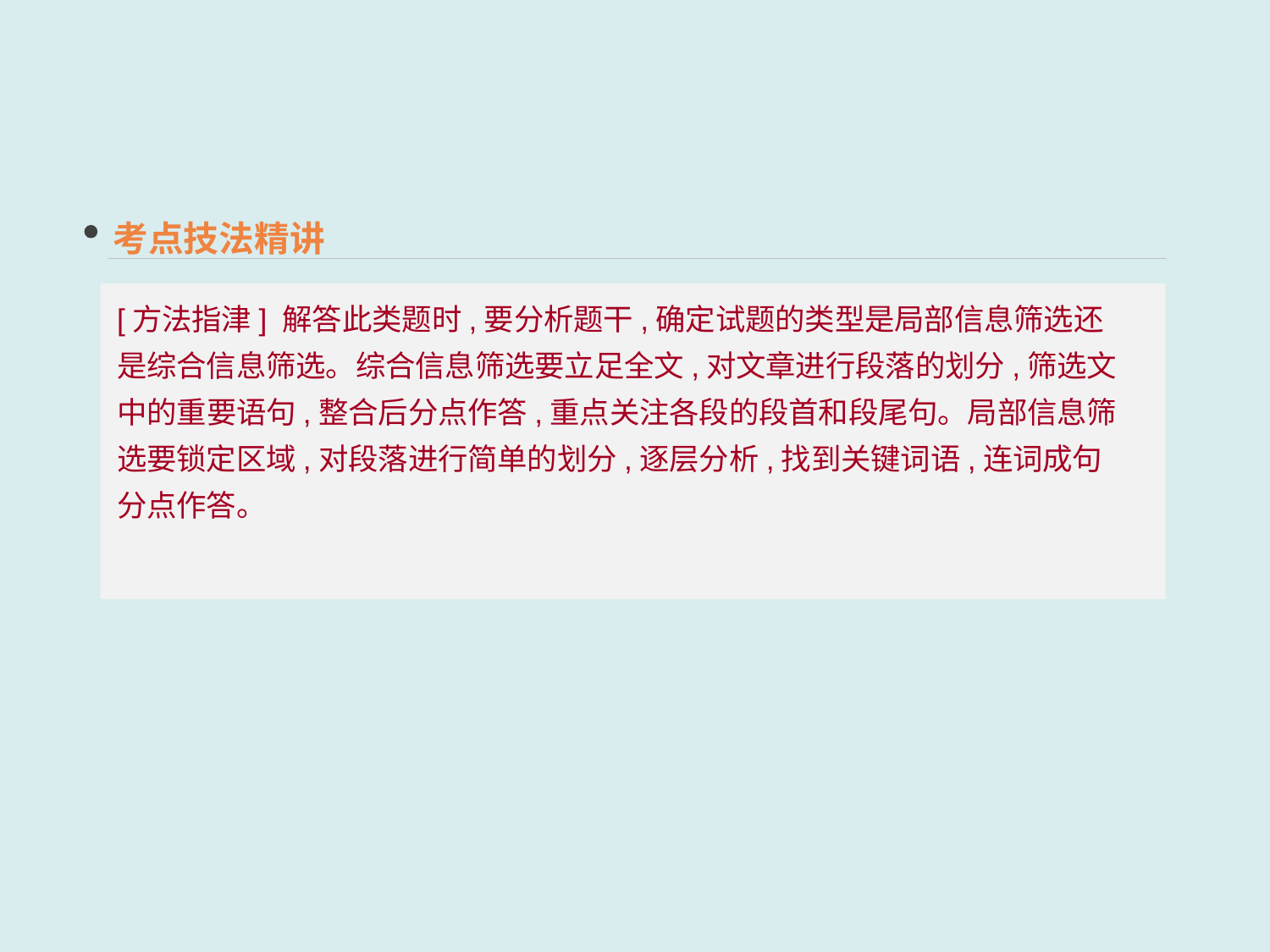

考点技法精讲

[方法指津] 解答此类题时,要分析题干,确定试题的类型是局部信息筛选还是综合信息筛选。综合信息筛选要立足全文,对文章进行段落的划分,筛选文中的重要语句,整合后分点作答,重点关注各段的段首和段尾句。局部信息筛选要锁定区域,对段落进行简单的划分,逐层分析,找到关键词语,连词成句分点作答。